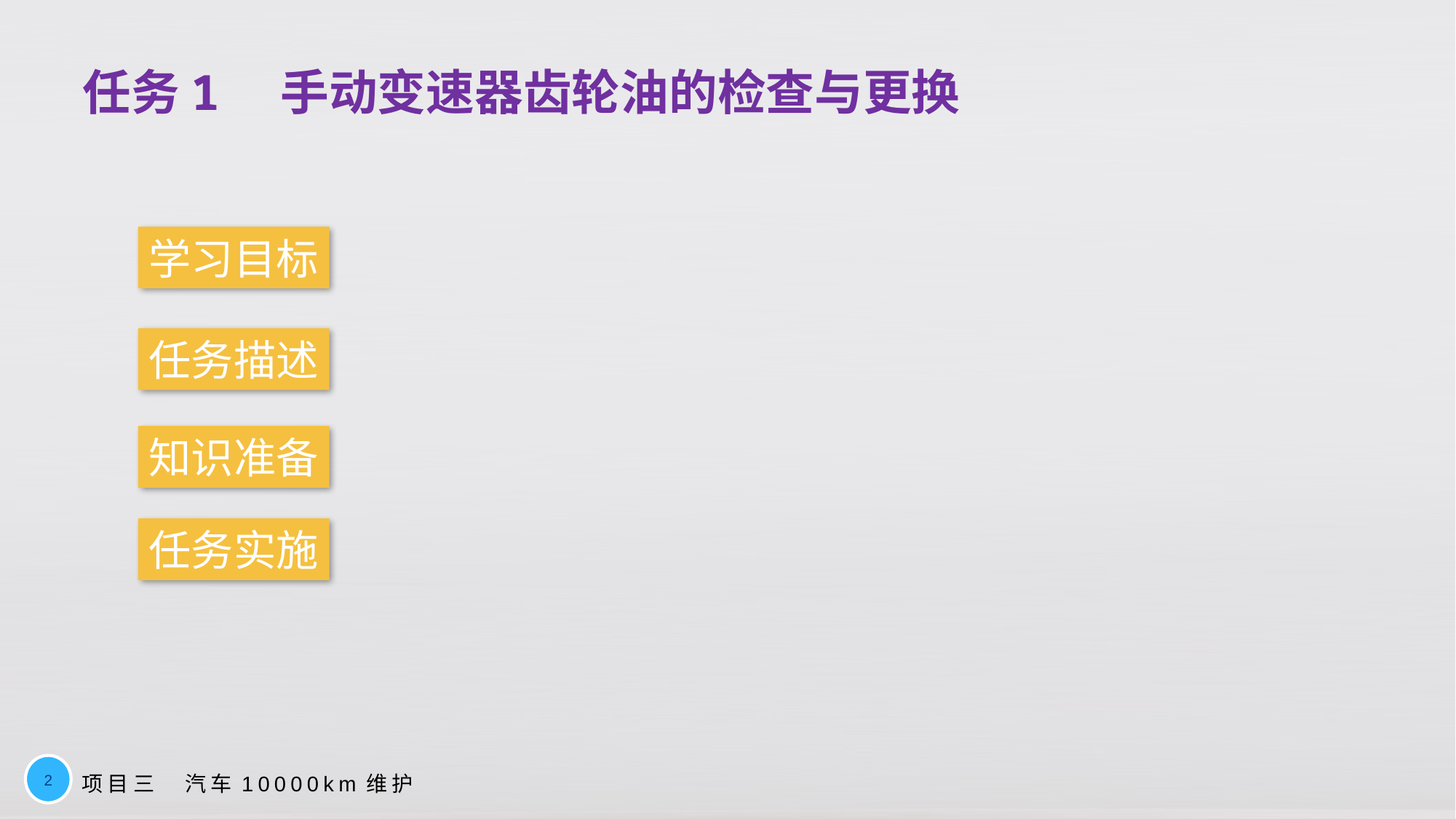

任务1　手动变速器齿轮油的检查与更换
学习目标
任务描述
知识准备
任务实施
2